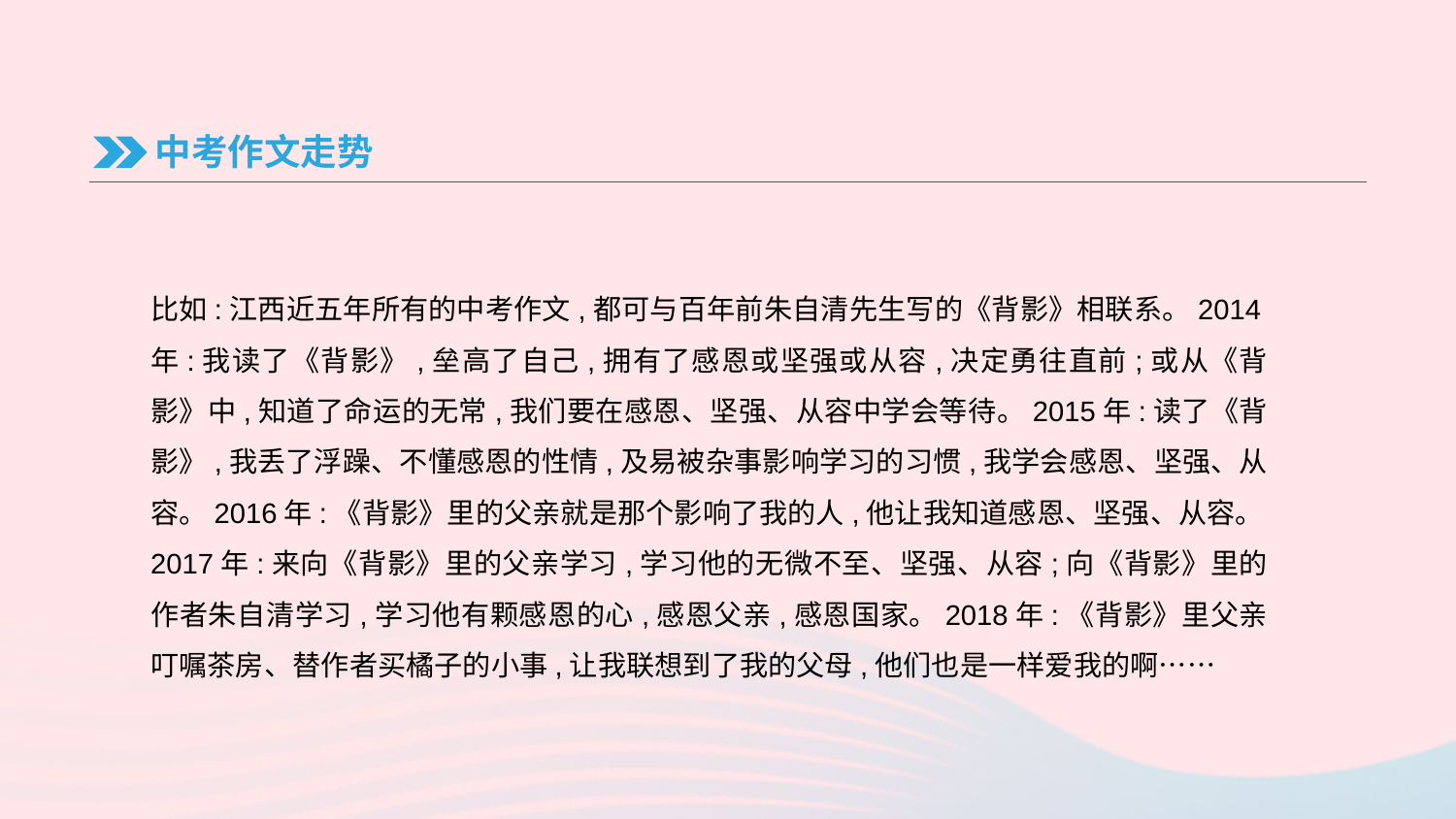

中考作文走势

比如:江西近五年所有的中考作文,都可与百年前朱自清先生写的《背影》相联系。2014年:我读了《背影》,垒高了自己,拥有了感恩或坚强或从容,决定勇往直前;或从《背影》中,知道了命运的无常,我们要在感恩、坚强、从容中学会等待。2015年:读了《背影》,我丢了浮躁、不懂感恩的性情,及易被杂事影响学习的习惯,我学会感恩、坚强、从容。2016年:《背影》里的父亲就是那个影响了我的人,他让我知道感恩、坚强、从容。2017年:来向《背影》里的父亲学习,学习他的无微不至、坚强、从容;向《背影》里的作者朱自清学习,学习他有颗感恩的心,感恩父亲,感恩国家。2018年:《背影》里父亲叮嘱茶房、替作者买橘子的小事,让我联想到了我的父母,他们也是一样爱我的啊……